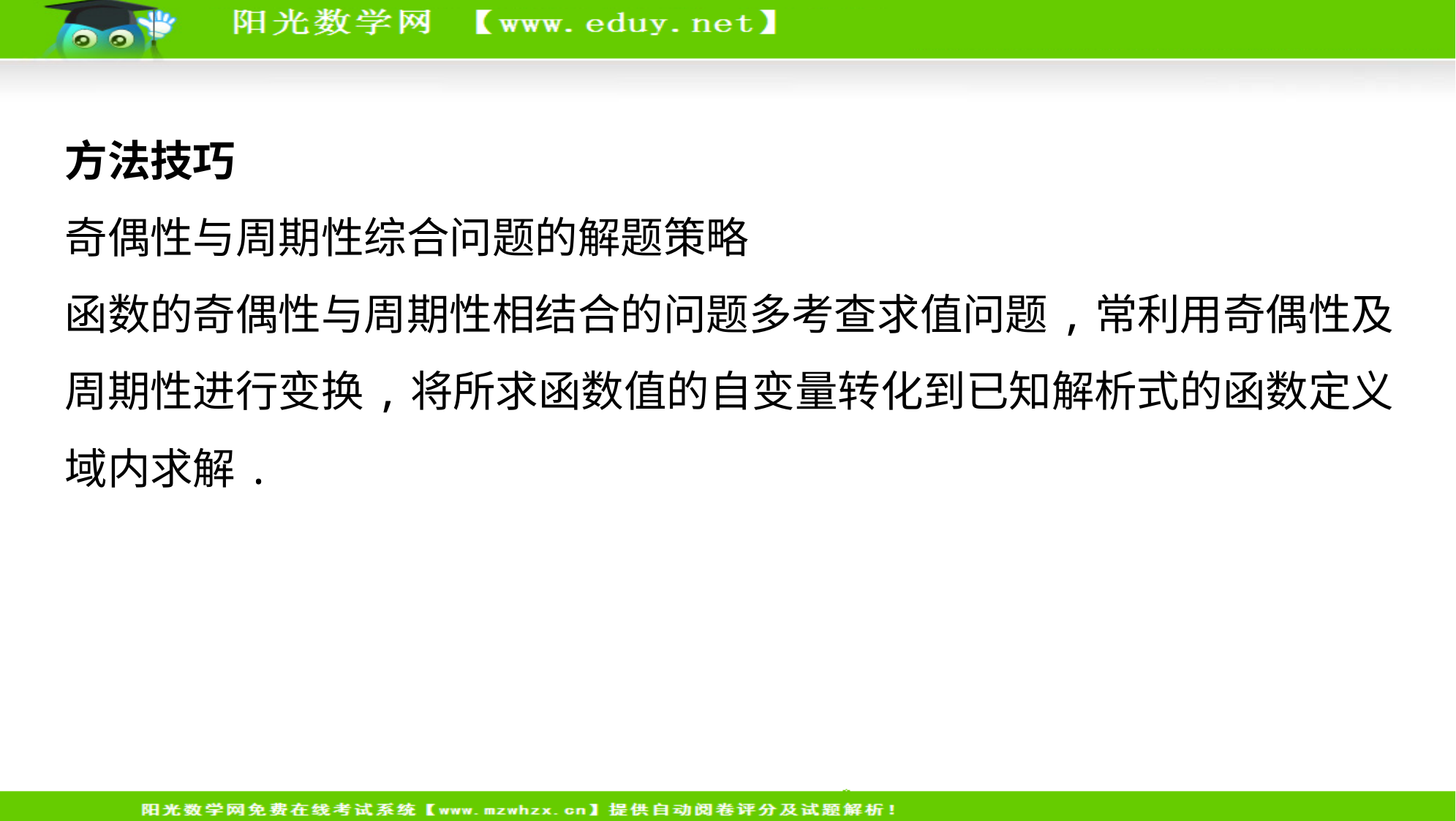

方法技巧
奇偶性与周期性综合问题的解题策略
函数的奇偶性与周期性相结合的问题多考查求值问题,常利用奇偶性及
周期性进行变换,将所求函数值的自变量转化到已知解析式的函数定义
域内求解.